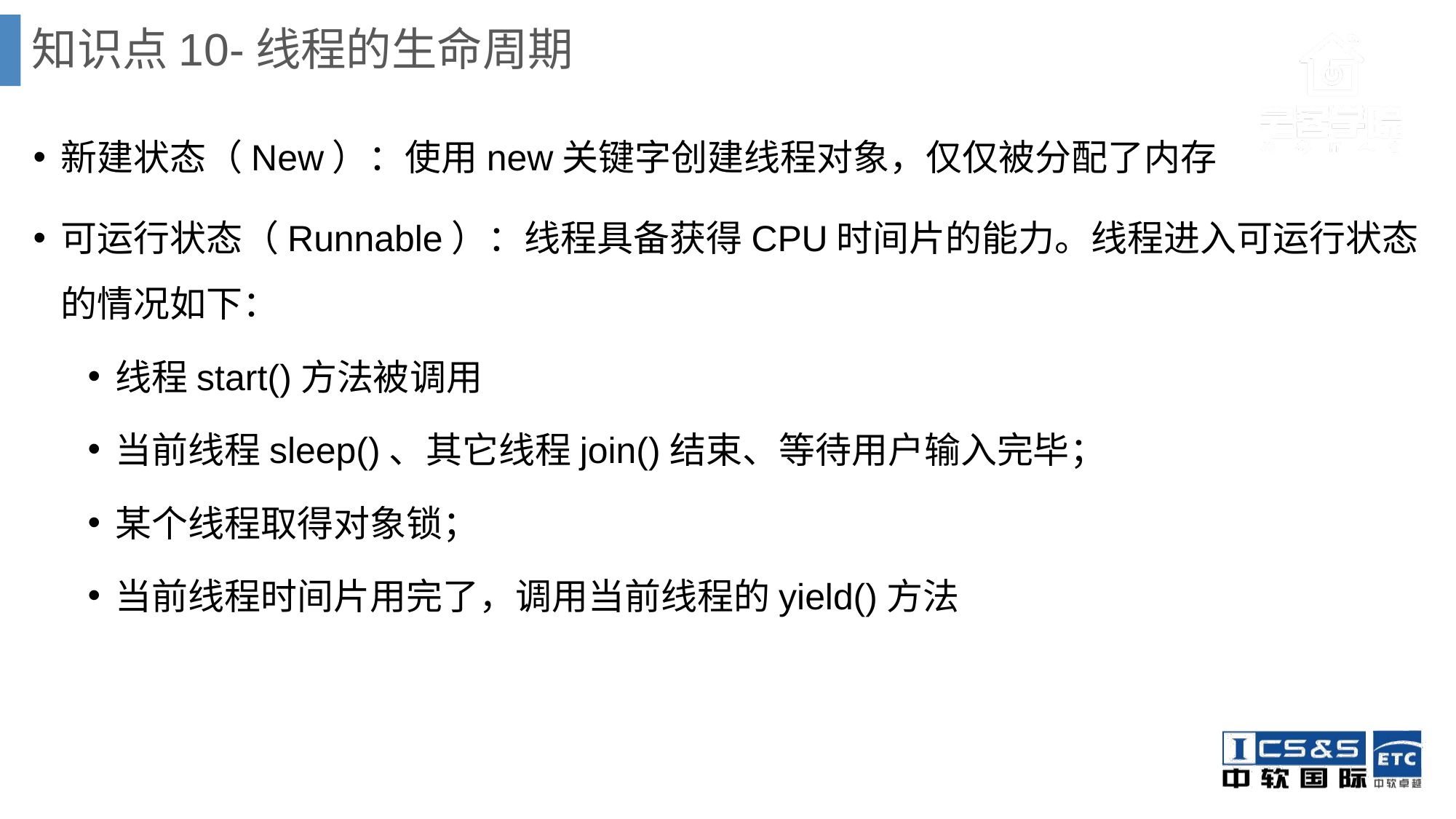

# 知识点10-线程的生命周期
新建状态（New）：使用new关键字创建线程对象，仅仅被分配了内存
可运行状态（Runnable）：线程具备获得CPU时间片的能力。线程进入可运行状态的情况如下：
线程start()方法被调用
当前线程sleep()、其它线程join()结束、等待用户输入完毕；
某个线程取得对象锁；
当前线程时间片用完了，调用当前线程的yield()方法